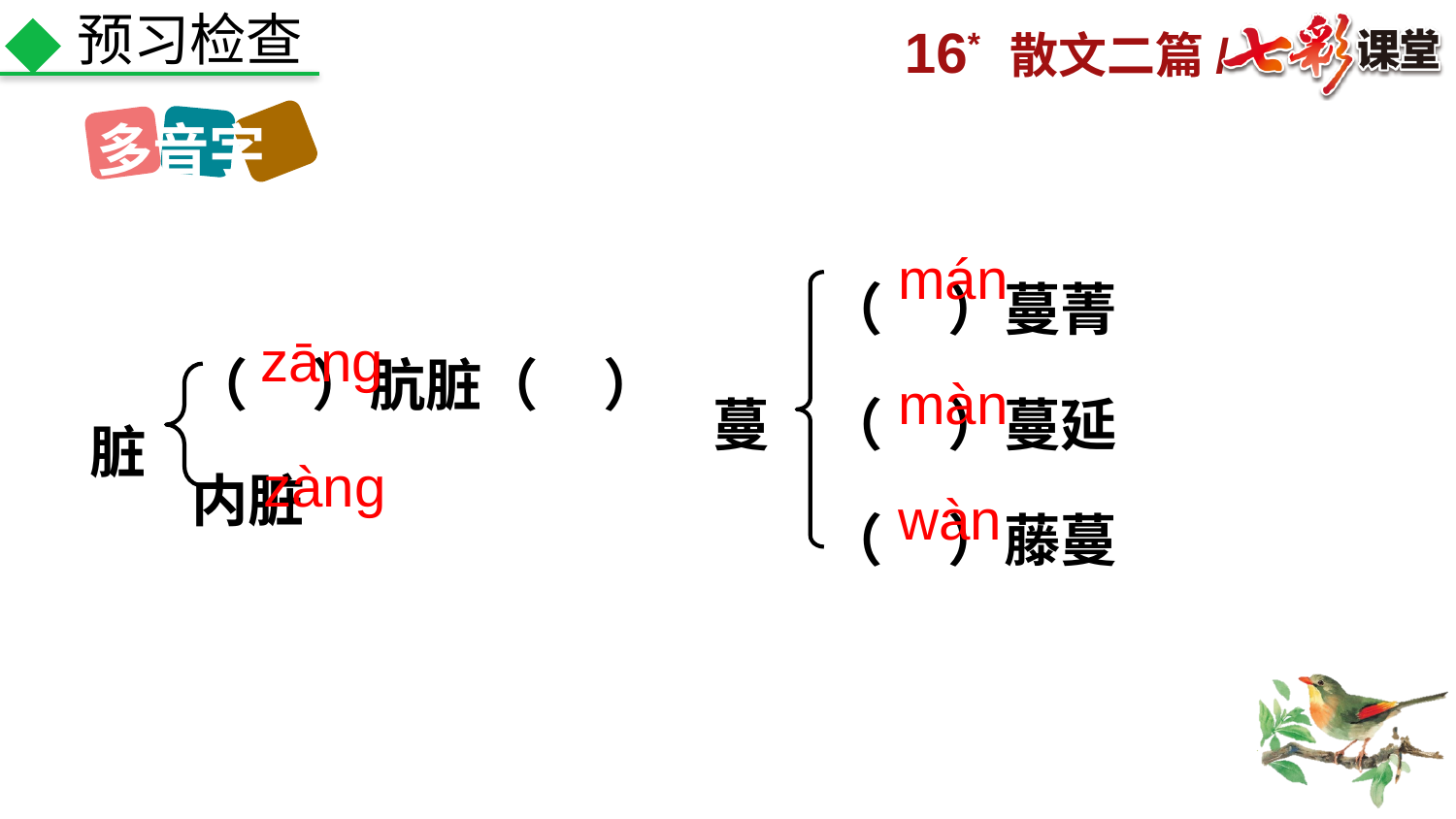

预习检查

多音字

（     ）蔓菁
（     ）蔓延
（     ）藤蔓
mán

（     ）肮脏（     ）内脏
zāng
蔓
màn

脏
zàng
wàn